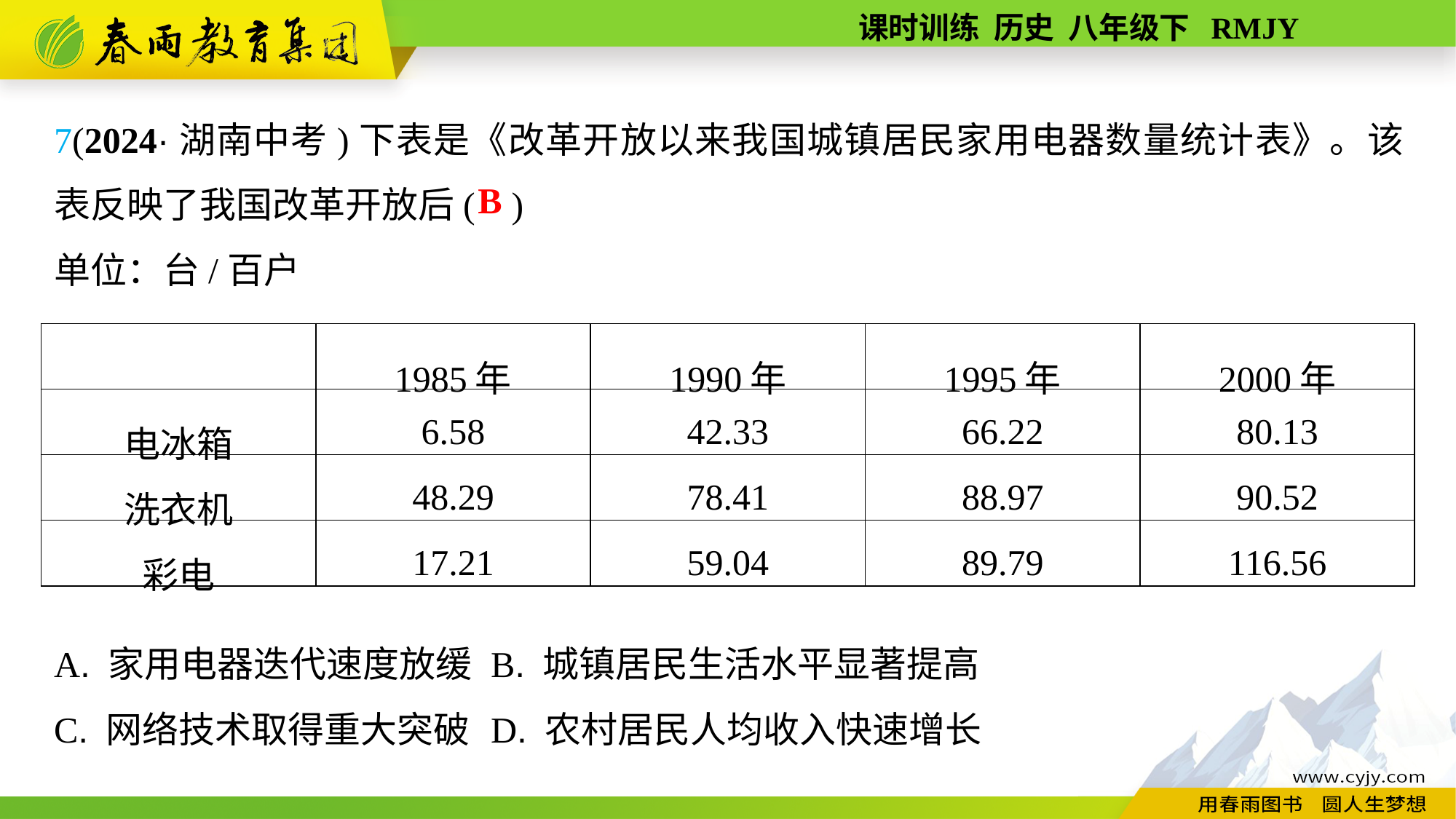

7(2024·湖南中考)下表是《改革开放以来我国城镇居民家用电器数量统计表》。该表反映了我国改革开放后(    )
单位：台/百户

A. 家用电器迭代速度放缓	B. 城镇居民生活水平显著提高
C. 网络技术取得重大突破	D. 农村居民人均收入快速增长
B
|  | 1985年 | 1990年 | 1995年 | 2000年 |
| --- | --- | --- | --- | --- |
| 电冰箱 | 6.58 | 42.33 | 66.22 | 80.13 |
| 洗衣机 | 48.29 | 78.41 | 88.97 | 90.52 |
| 彩电 | 17.21 | 59.04 | 89.79 | 116.56 |